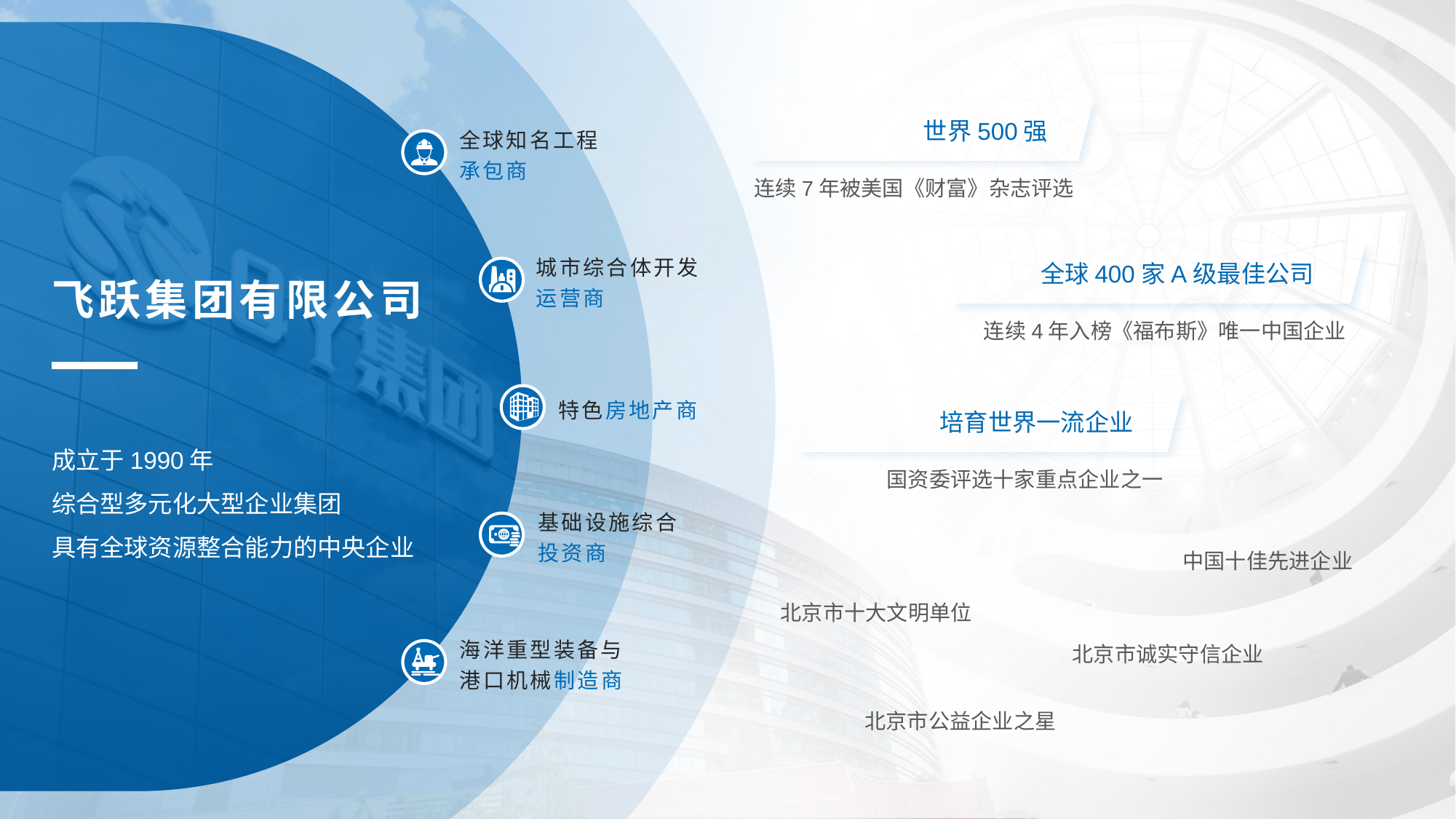

世界500强
连续7年被美国《财富》杂志评选
全球知名工程
承包商

全球400家A级最佳公司
连续4年入榜《福布斯》唯一中国企业
城市综合体开发
运营商

飞跃集团有限公司

特色房地产商

培育世界一流企业
国资委评选十家重点企业之一
成立于1990年
综合型多元化大型企业集团
具有全球资源整合能力的中央企业
基础设施综合
投资商

中国十佳先进企业
北京市十大文明单位
北京市诚实守信企业
海洋重型装备与
港口机械制造商

北京市公益企业之星